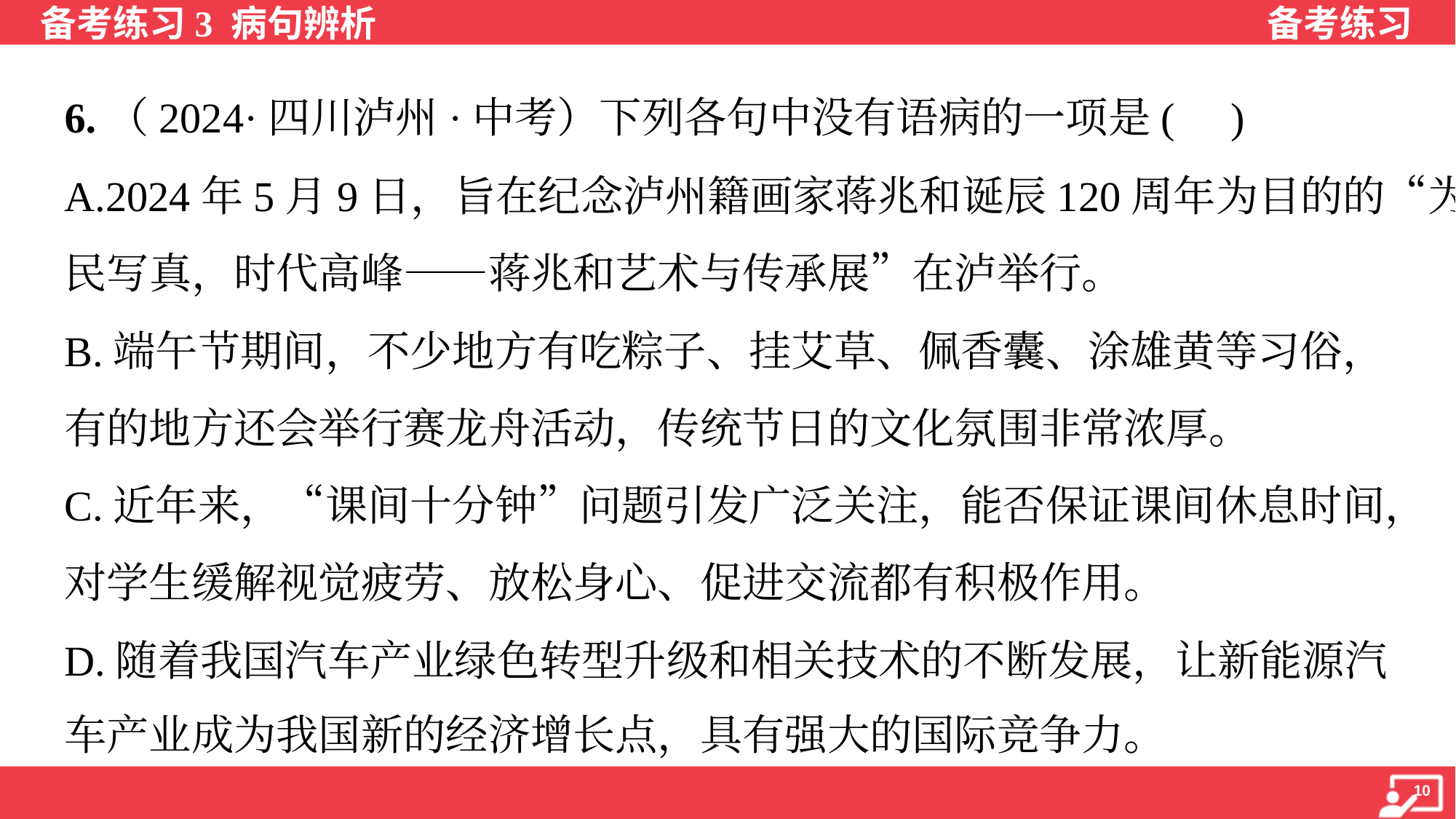

6.（2024·四川泸州·中考）下列各句中没有语病的一项是(     )
A.2024年5月9日，旨在纪念泸州籍画家蒋兆和诞辰120周年为目的的“为
民写真，时代高峰——蒋兆和艺术与传承展”在泸举行。
B.端午节期间，不少地方有吃粽子、挂艾草、佩香囊、涂雄黄等习俗，
有的地方还会举行赛龙舟活动，传统节日的文化氛围非常浓厚。
C.近年来，“课间十分钟”问题引发广泛关注，能否保证课间休息时间，
对学生缓解视觉疲劳、放松身心、促进交流都有积极作用。
D.随着我国汽车产业绿色转型升级和相关技术的不断发展，让新能源汽
车产业成为我国新的经济增长点，具有强大的国际竞争力。